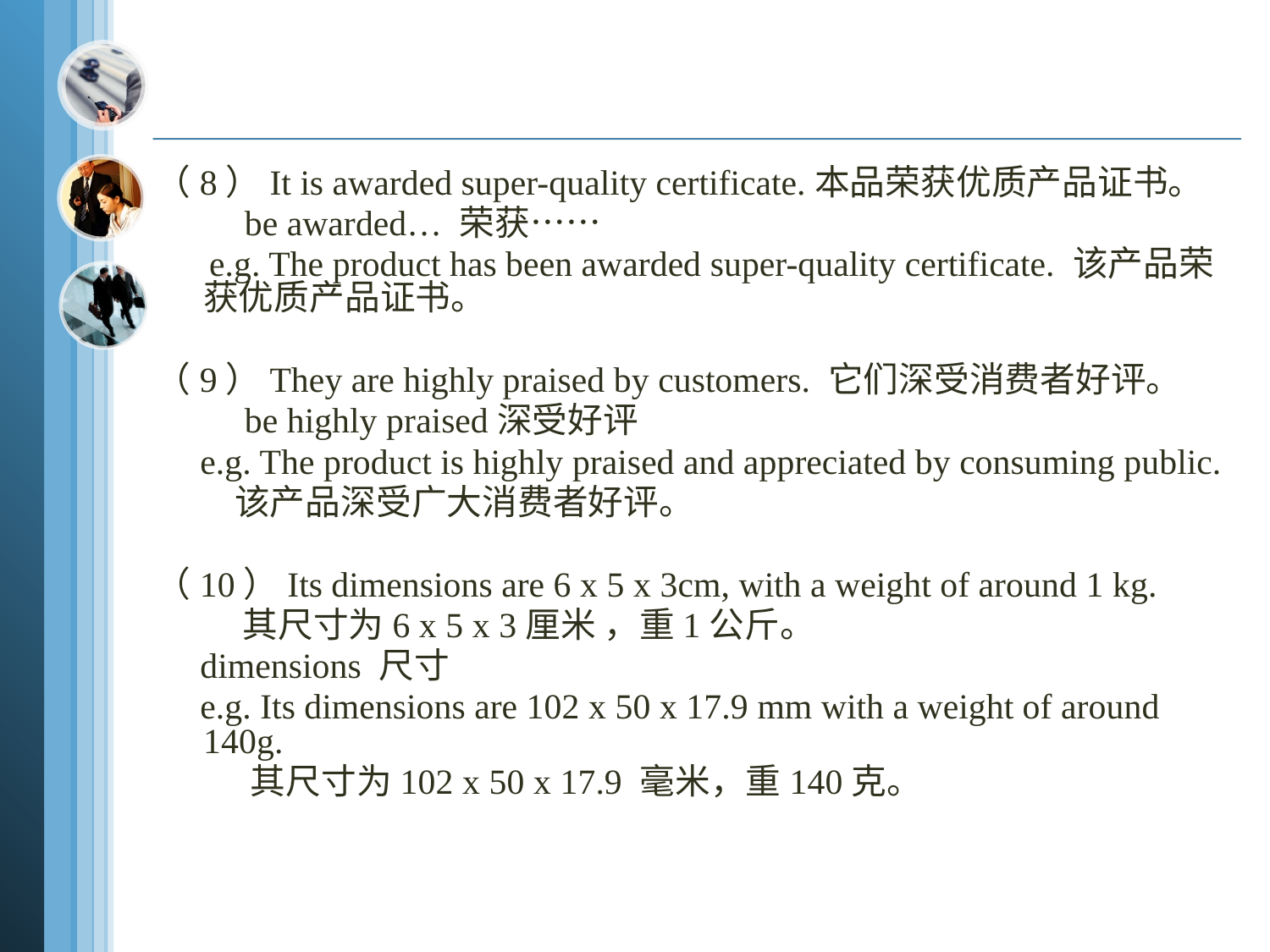

#
（8）It is awarded super-quality certificate.本品荣获优质产品证书。
          be awarded… 荣获……
      e.g. The product has been awarded super-quality certificate. 该产品荣获优质产品证书。

（9）They are highly praised by customers. 它们深受消费者好评。
          be highly praised深受好评
     e.g. The product is highly praised and appreciated by consuming public.
         该产品深受广大消费者好评。

（10）Its dimensions are 6 x 5 x 3cm, with a weight of around 1 kg.
          其尺寸为6 x 5 x 3厘米 ，重1公斤。
     dimensions 尺寸
     e.g. Its dimensions are 102 x 50 x 17.9 mm with a weight of around 140g.
           其尺寸为102 x 50 x 17.9 毫米，重140克。